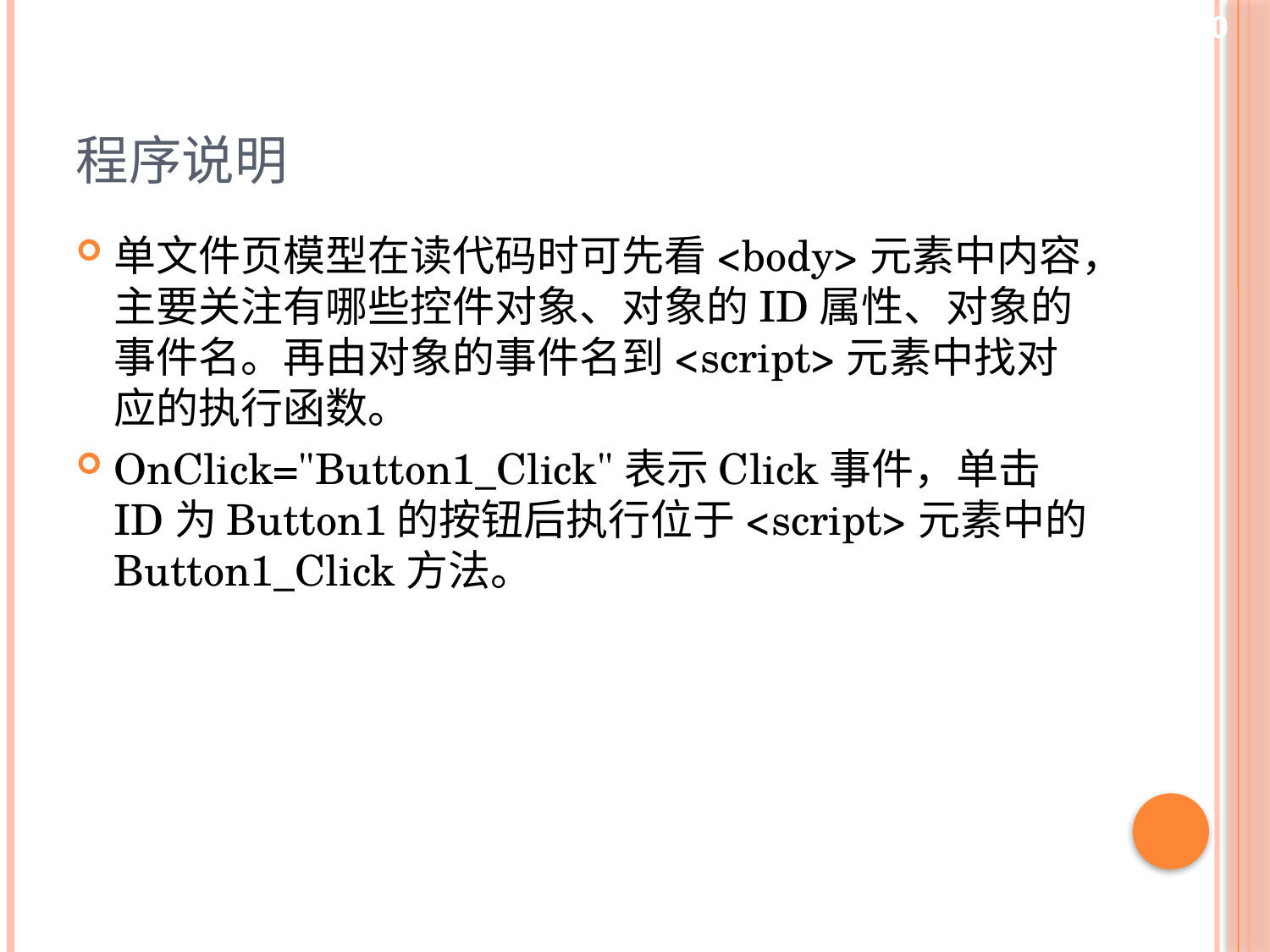

20
# 程序说明
单文件页模型在读代码时可先看<body>元素中内容，主要关注有哪些控件对象、对象的ID属性、对象的事件名。再由对象的事件名到<script>元素中找对应的执行函数。
OnClick="Button1_Click"表示Click事件，单击ID为Button1的按钮后执行位于<script>元素中的Button1_Click方法。